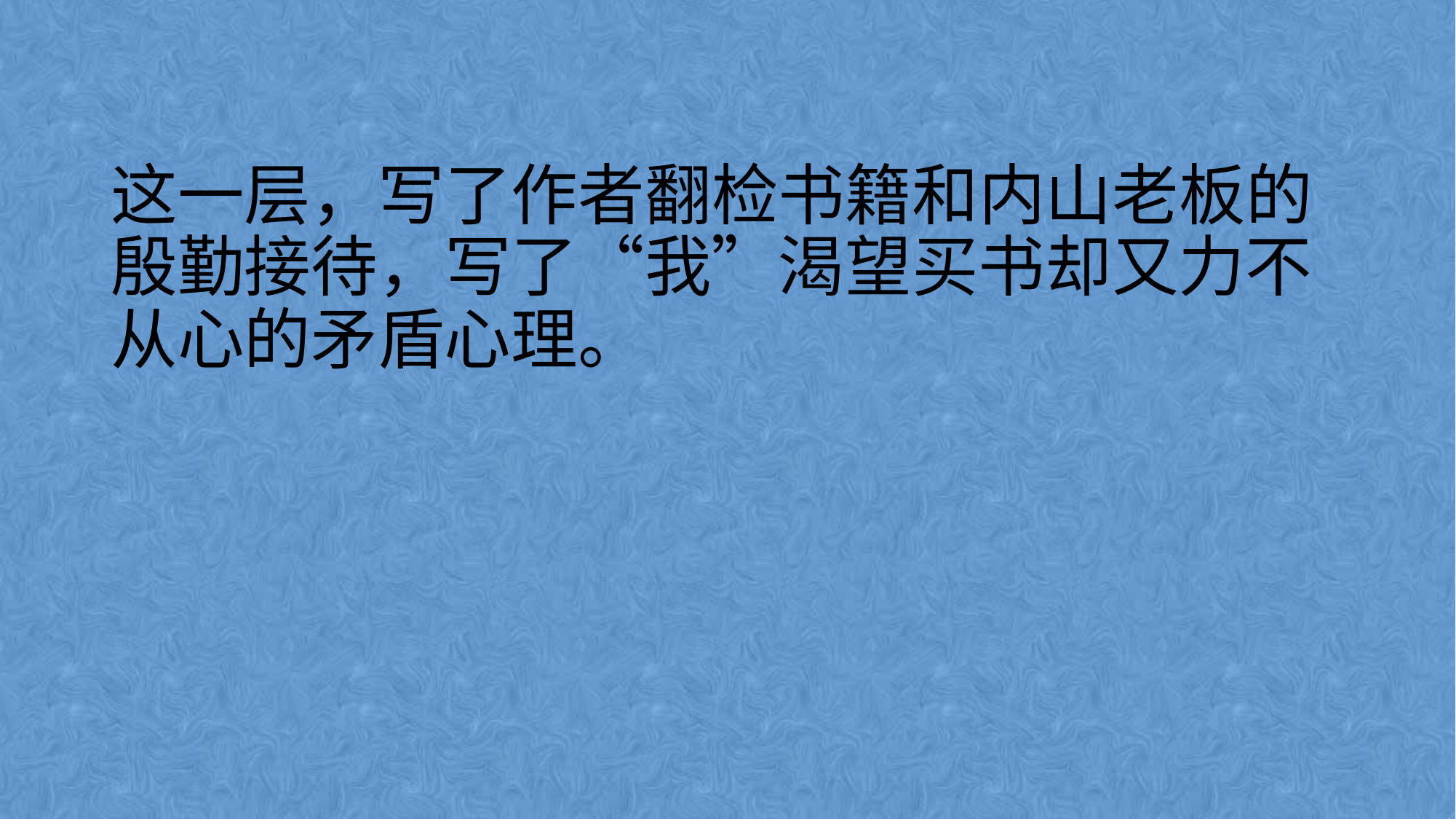

# 这一层，写了作者翻检书籍和内山老板的殷勤接待，写了“我”渴望买书却又力不从心的矛盾心理。